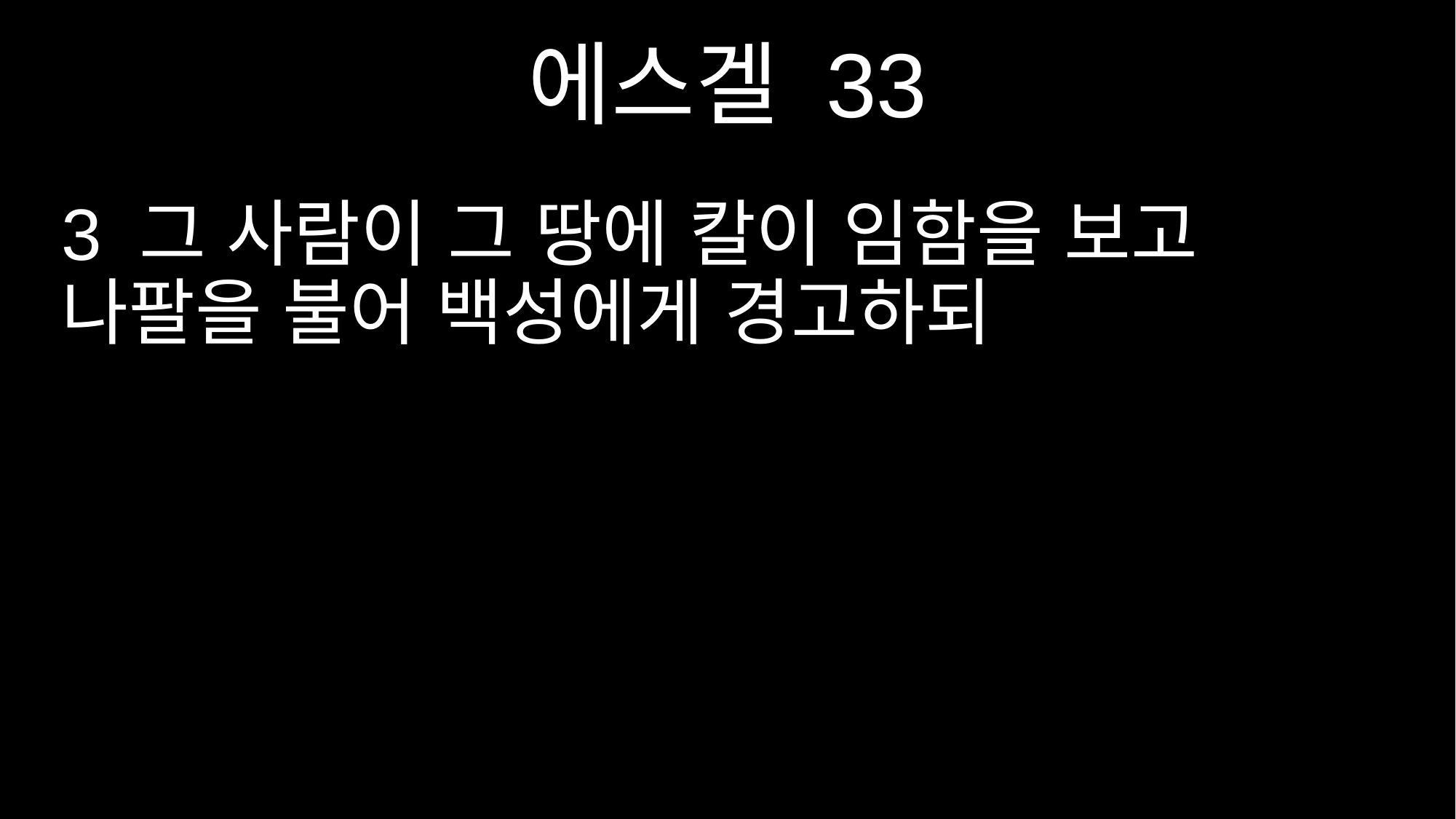

에스겔 33
3 그 사람이 그 땅에 칼이 임함을 보고 나팔을 불어 백성에게 경고하되